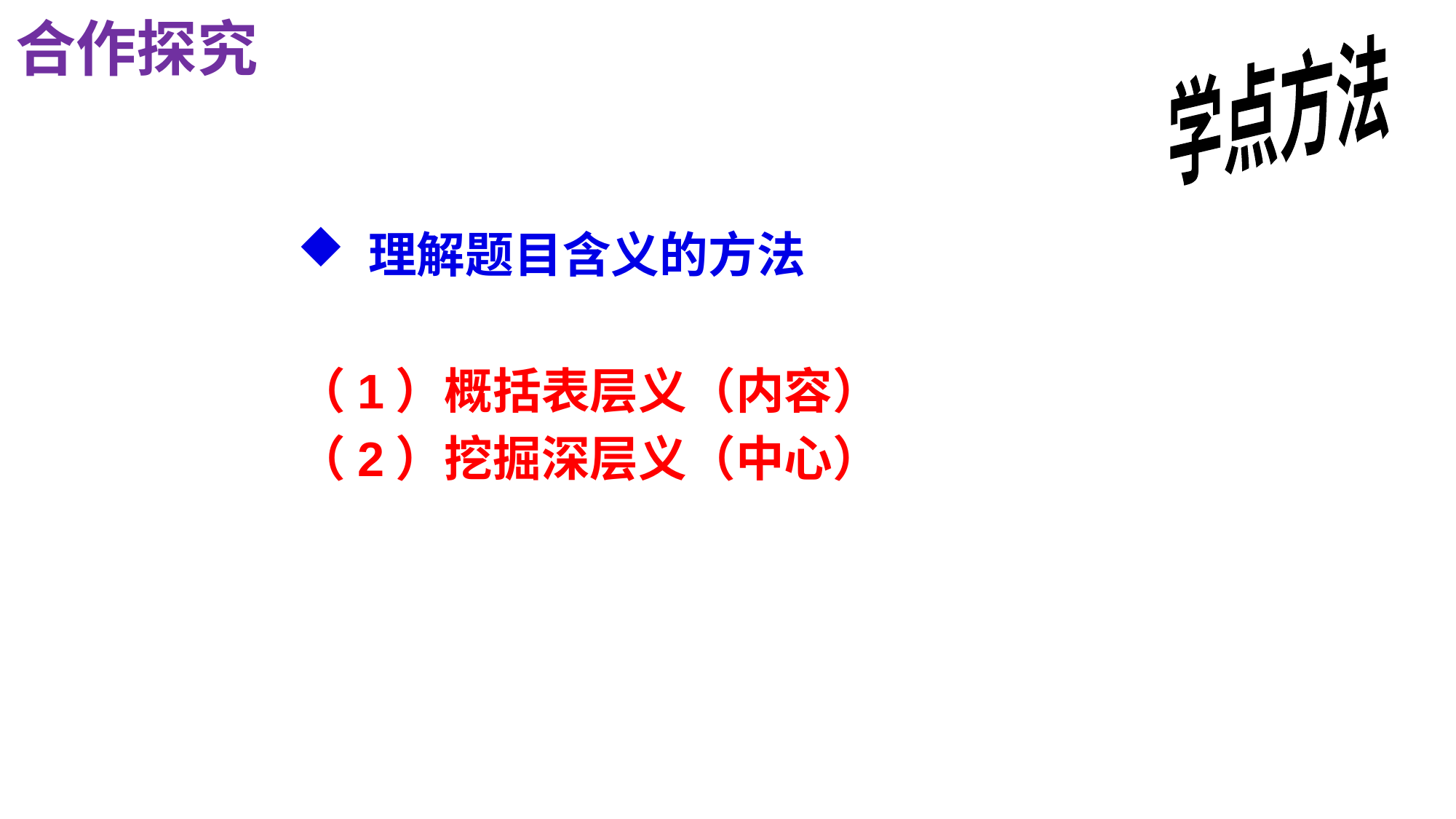

合作探究
学点方法
 理解题目含义的方法

（1）概括表层义（内容）
（2）挖掘深层义（中心）
概括主要内容：《女娲造人》《动物笑谈》《走一步，再走一步》《散
                                                                                     步》《咏雪》
点明写作目的：《纪念白求恩》《诫子书》
交代写作对象：《春》《植树的牧羊人》《猫》《狼》
起线索作用   ： 《皇帝的新装》
新颖、吸引读者的阅读兴趣：《走一步，再走一步》《天上的街市》
《从百草园到三味书屋》交代地点和范围。
《陈太丘与友期行》概括交代故事的起因
　《蚊子和狮子》  “蚊子”代表体型较小的动物,“狮子”代表体型庞大的动物。文章以此为题形成了悬念,激发了读者的阅读兴趣。
《植树的牧羊人》